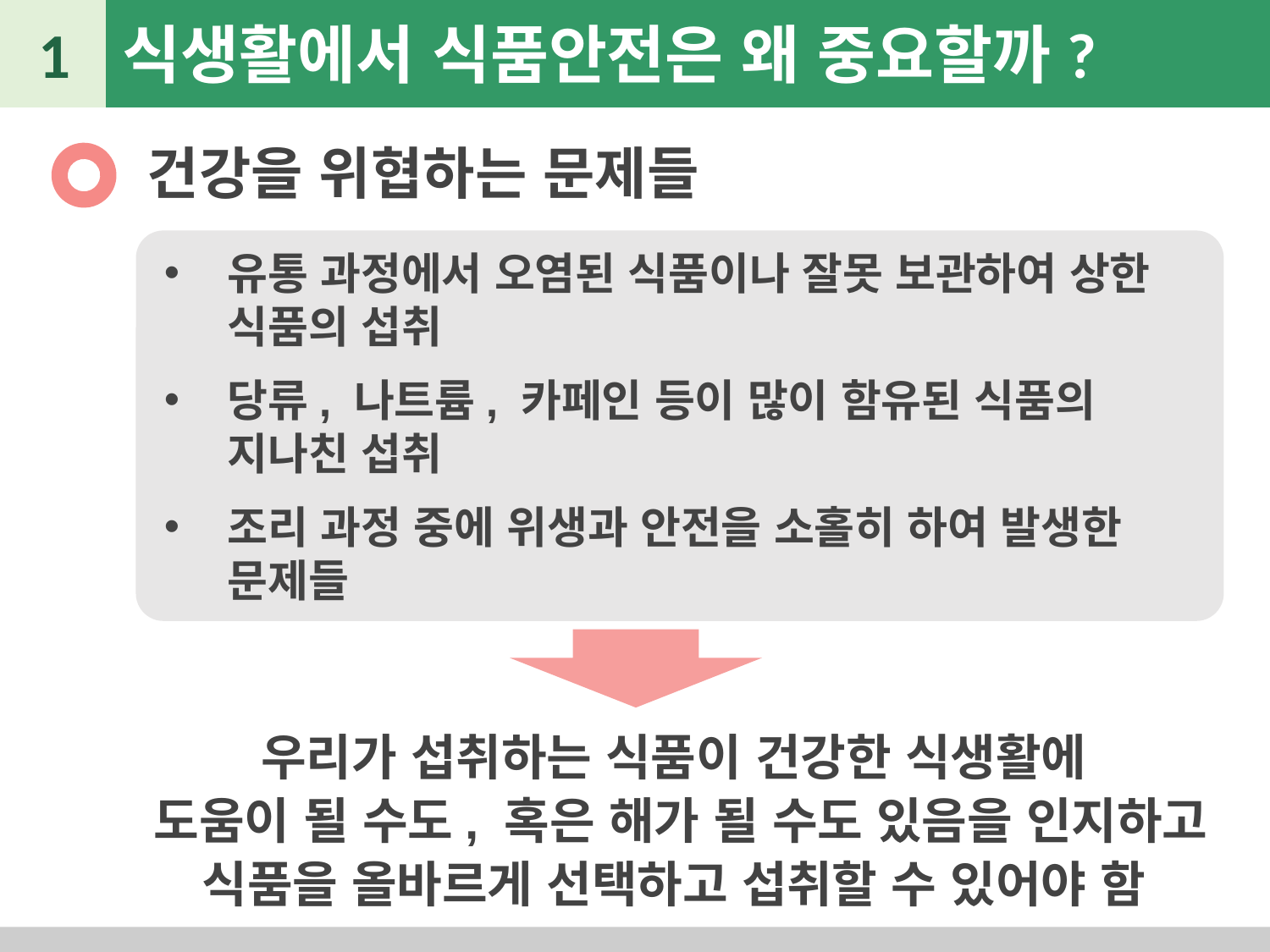

1
식생활에서 식품안전은 왜 중요할까?
건강을 위협하는 문제들

유통 과정에서 오염된 식품이나 잘못 보관하여 상한 식품의 섭취
당류, 나트륨, 카페인 등이 많이 함유된 식품의 지나친 섭취
조리 과정 중에 위생과 안전을 소홀히 하여 발생한 문제들

우리가 섭취하는 식품이 건강한 식생활에
도움이 될 수도, 혹은 해가 될 수도 있음을 인지하고 식품을 올바르게 선택하고 섭취할 수 있어야 함